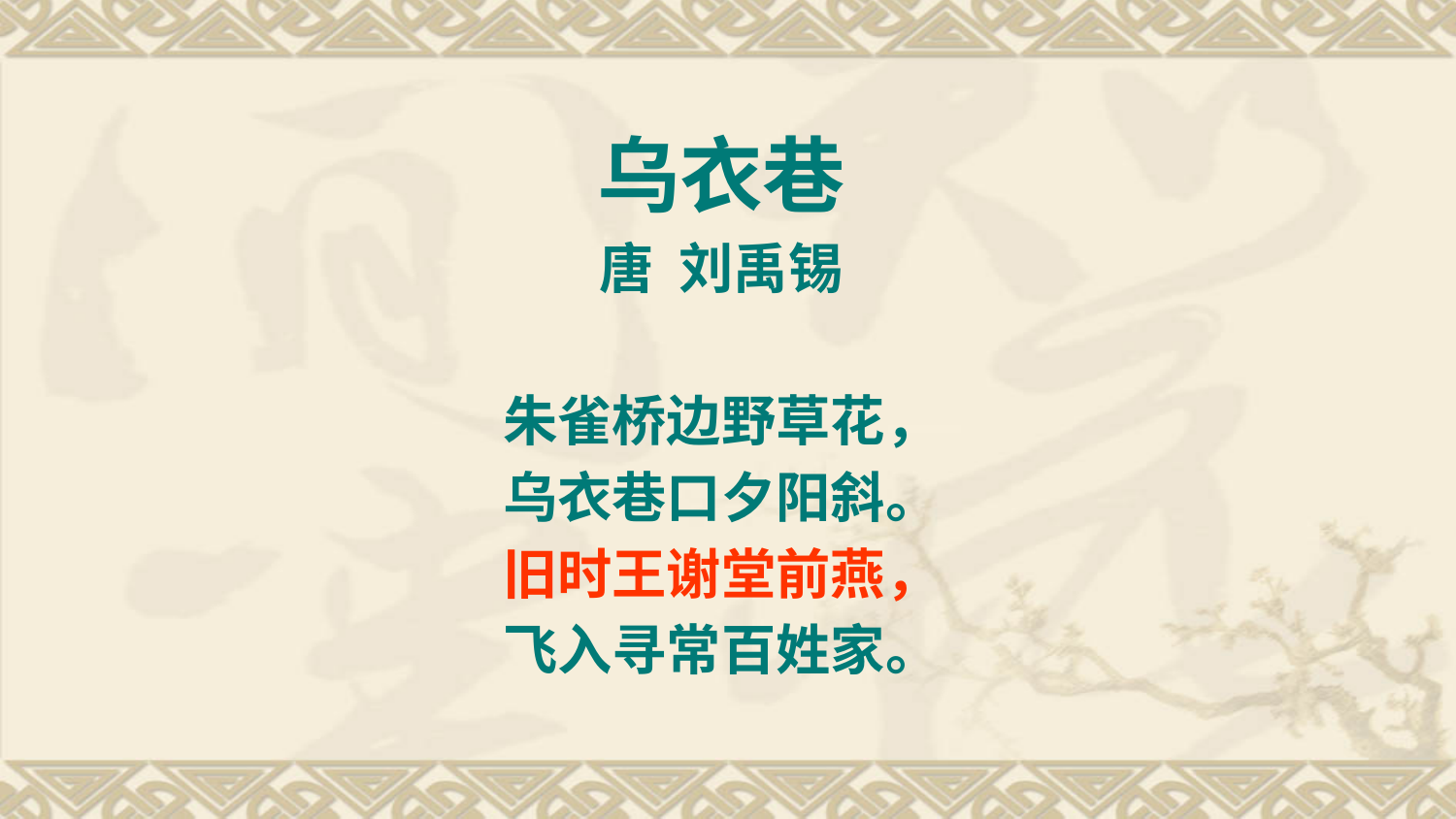

# 乌衣巷
唐  刘禹锡

朱雀桥边野草花，
乌衣巷口夕阳斜。
旧时王谢堂前燕，
飞入寻常百姓家。